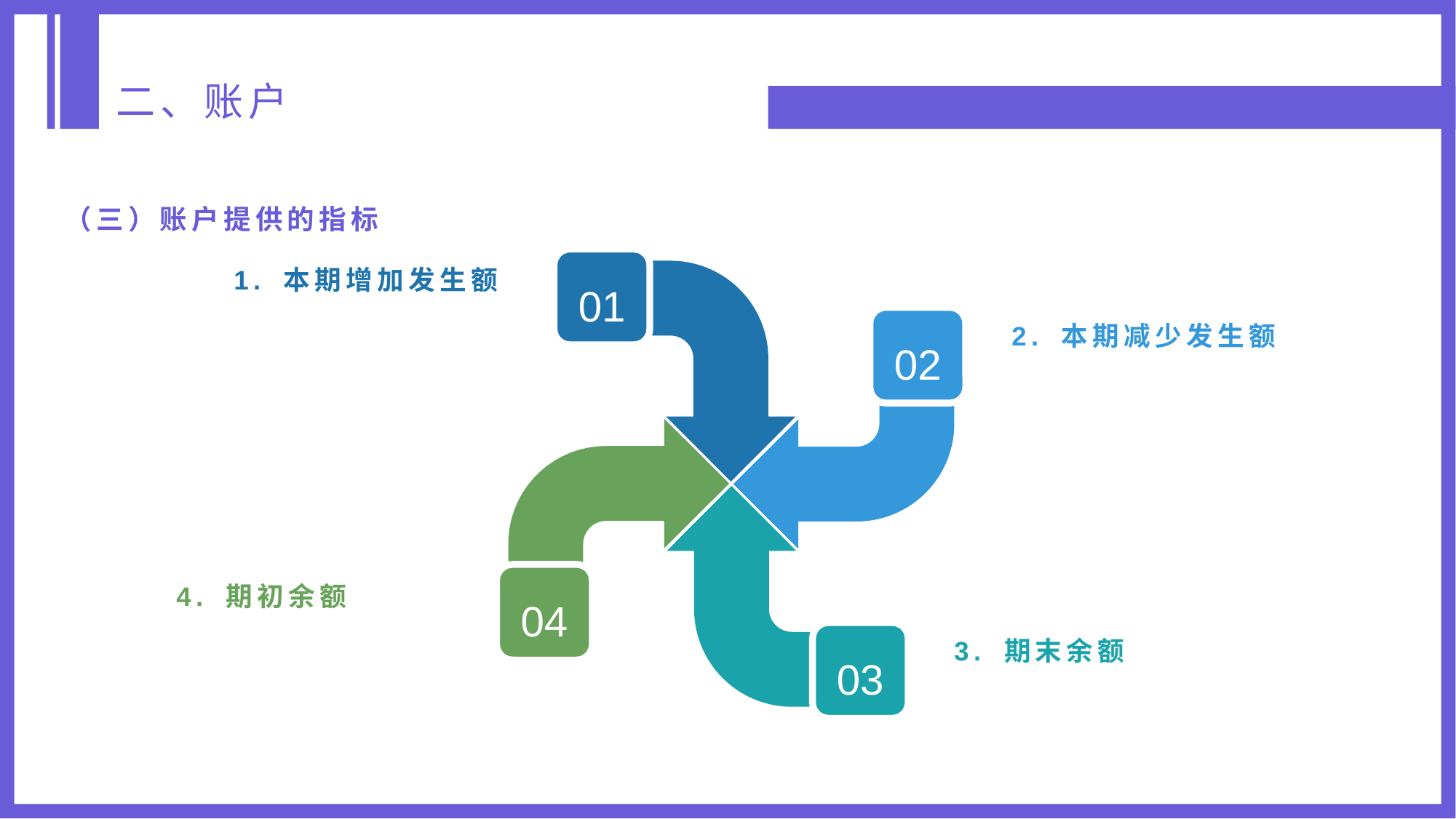

二、账户
（三）账户提供的指标
01
1. 本期增加发生额

02
2. 本期减少发生额

04
4. 期初余额
3. 期末余额
03